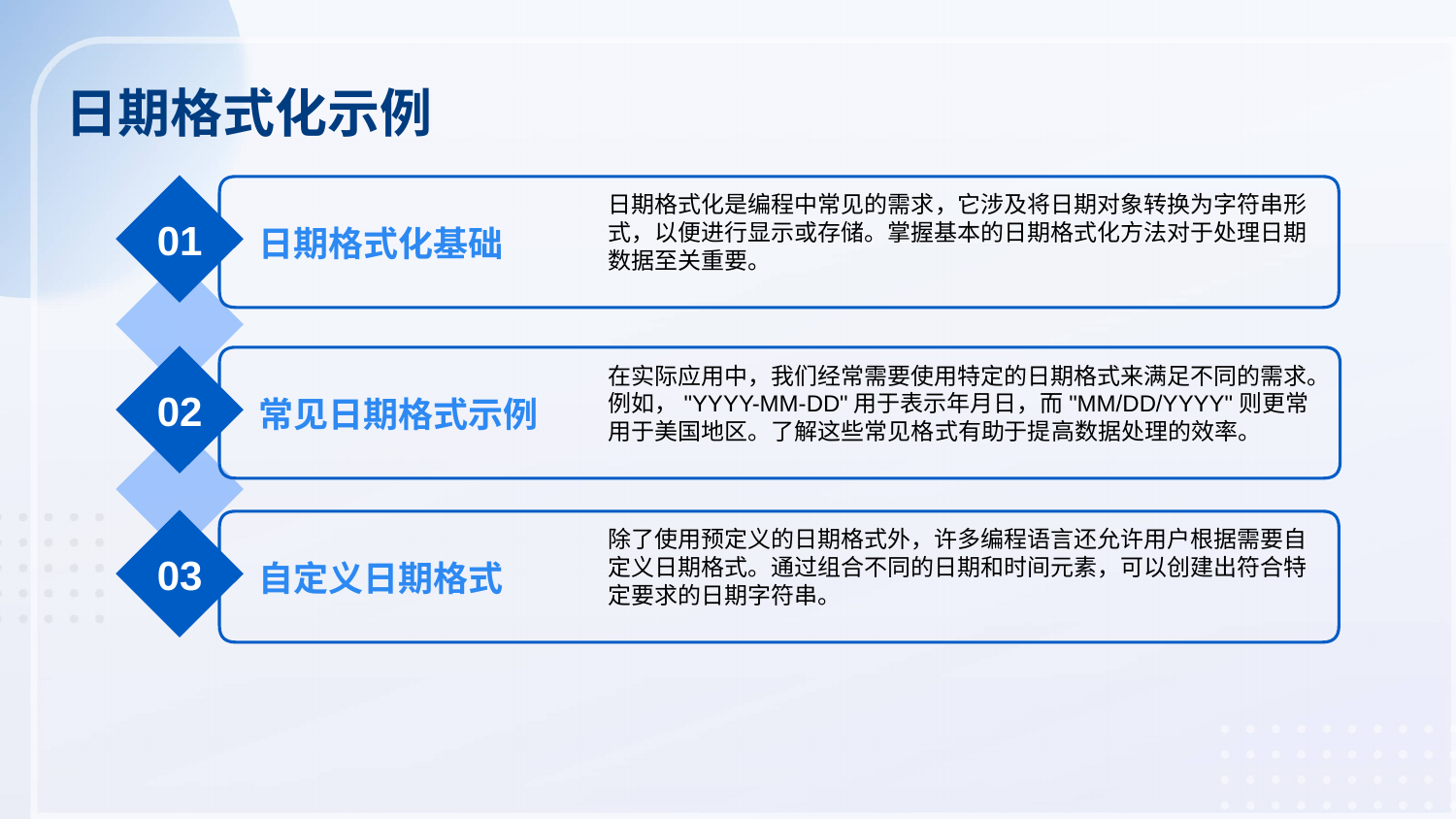

日期格式化示例
日期格式化是编程中常见的需求，它涉及将日期对象转换为字符串形式，以便进行显示或存储。掌握基本的日期格式化方法对于处理日期数据至关重要。

01

日期格式化基础

在实际应用中，我们经常需要使用特定的日期格式来满足不同的需求。例如，"YYYY-MM-DD"用于表示年月日，而"MM/DD/YYYY"则更常用于美国地区。了解这些常见格式有助于提高数据处理的效率。

02

常见日期格式示例

除了使用预定义的日期格式外，许多编程语言还允许用户根据需要自定义日期格式。通过组合不同的日期和时间元素，可以创建出符合特定要求的日期字符串。

03

自定义日期格式